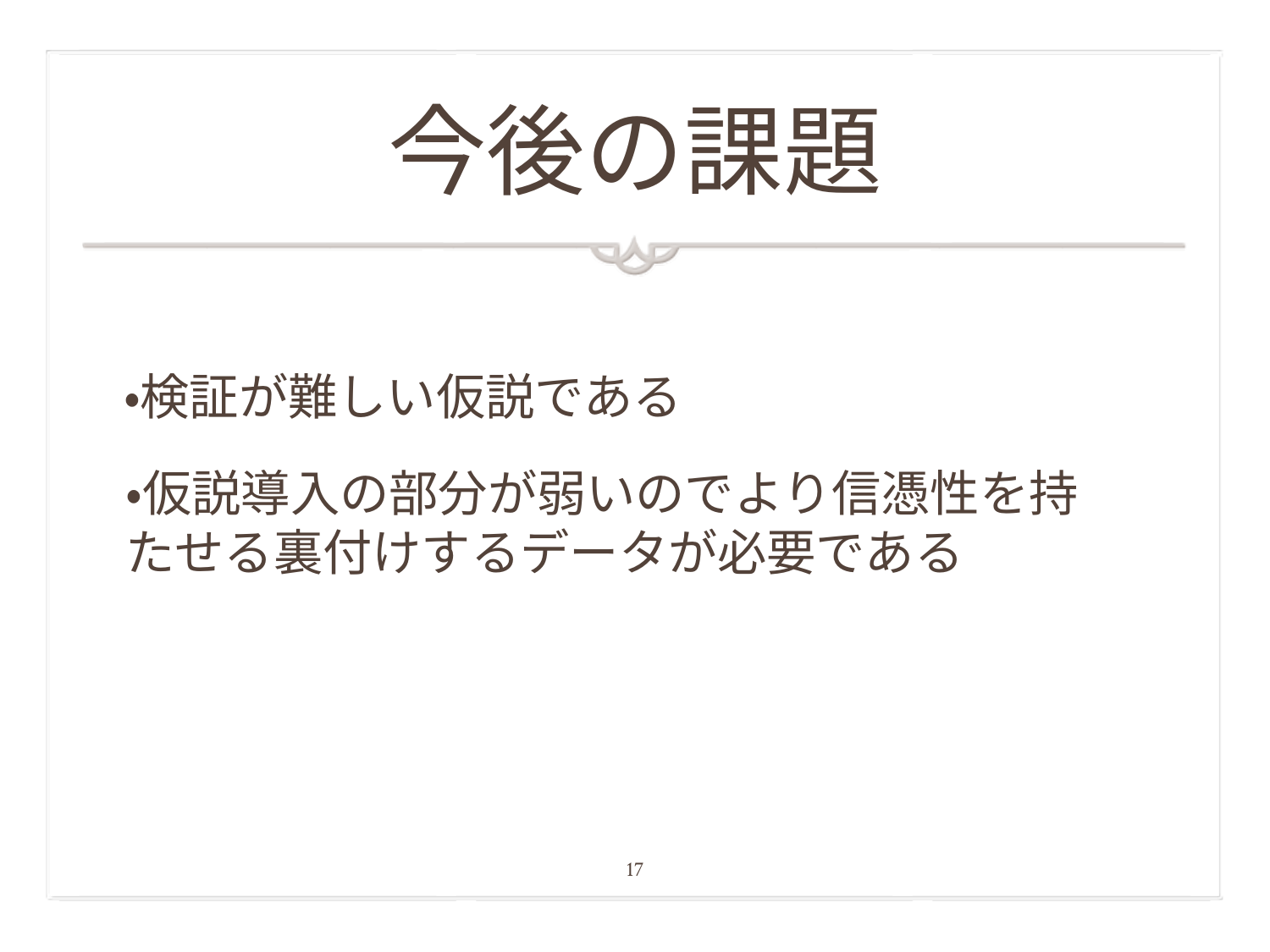

# 今後の課題
・検証が難しい仮説である
・仮説導入の部分が弱いのでより信憑性を持たせる裏付けするデータが必要である
17